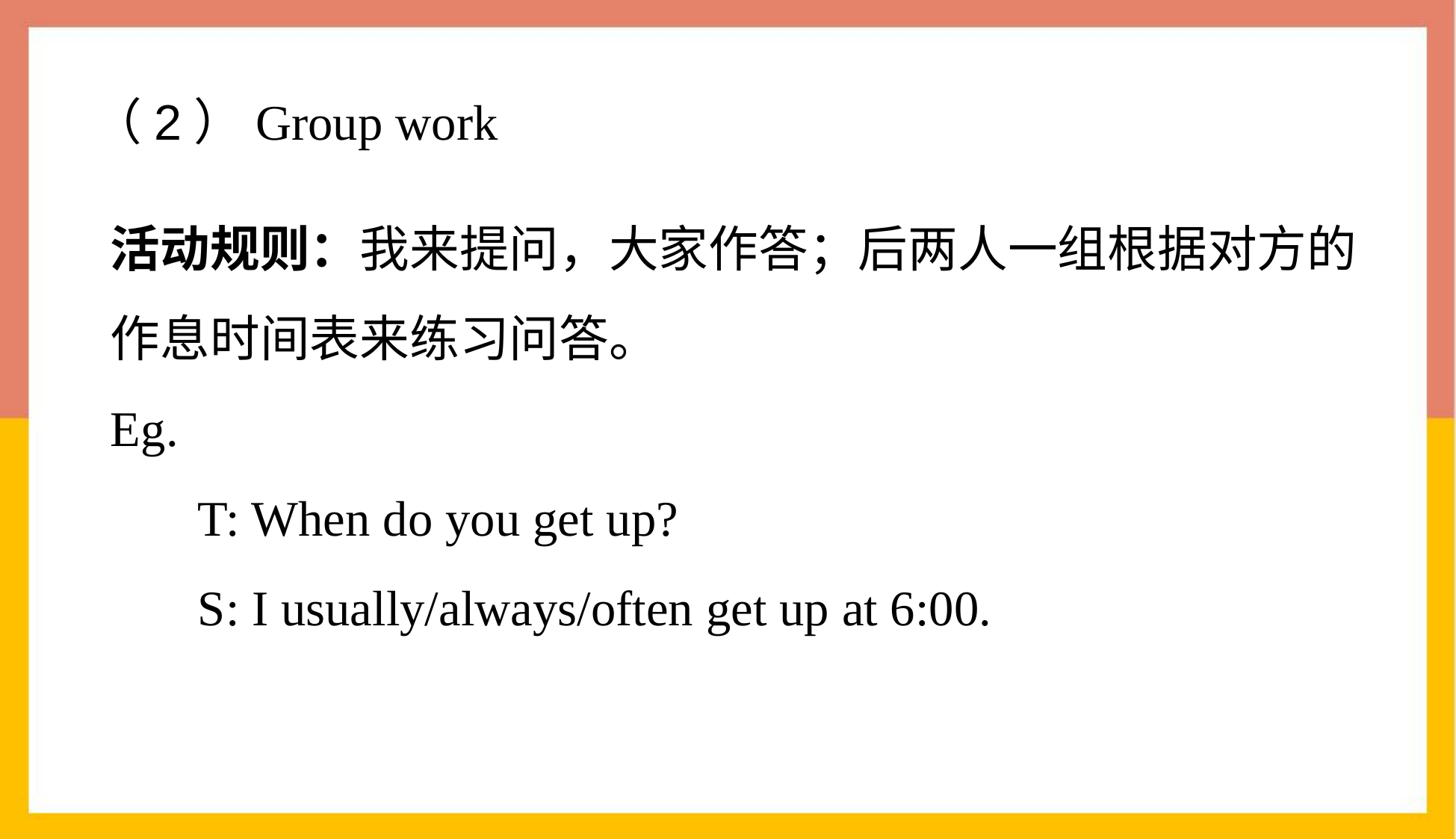

（2）Group work
活动规则：我来提问，大家作答；后两人一组根据对方的作息时间表来练习问答。
Eg.
       T: When do you get up?
       S: I usually/always/often get up at 6:00.